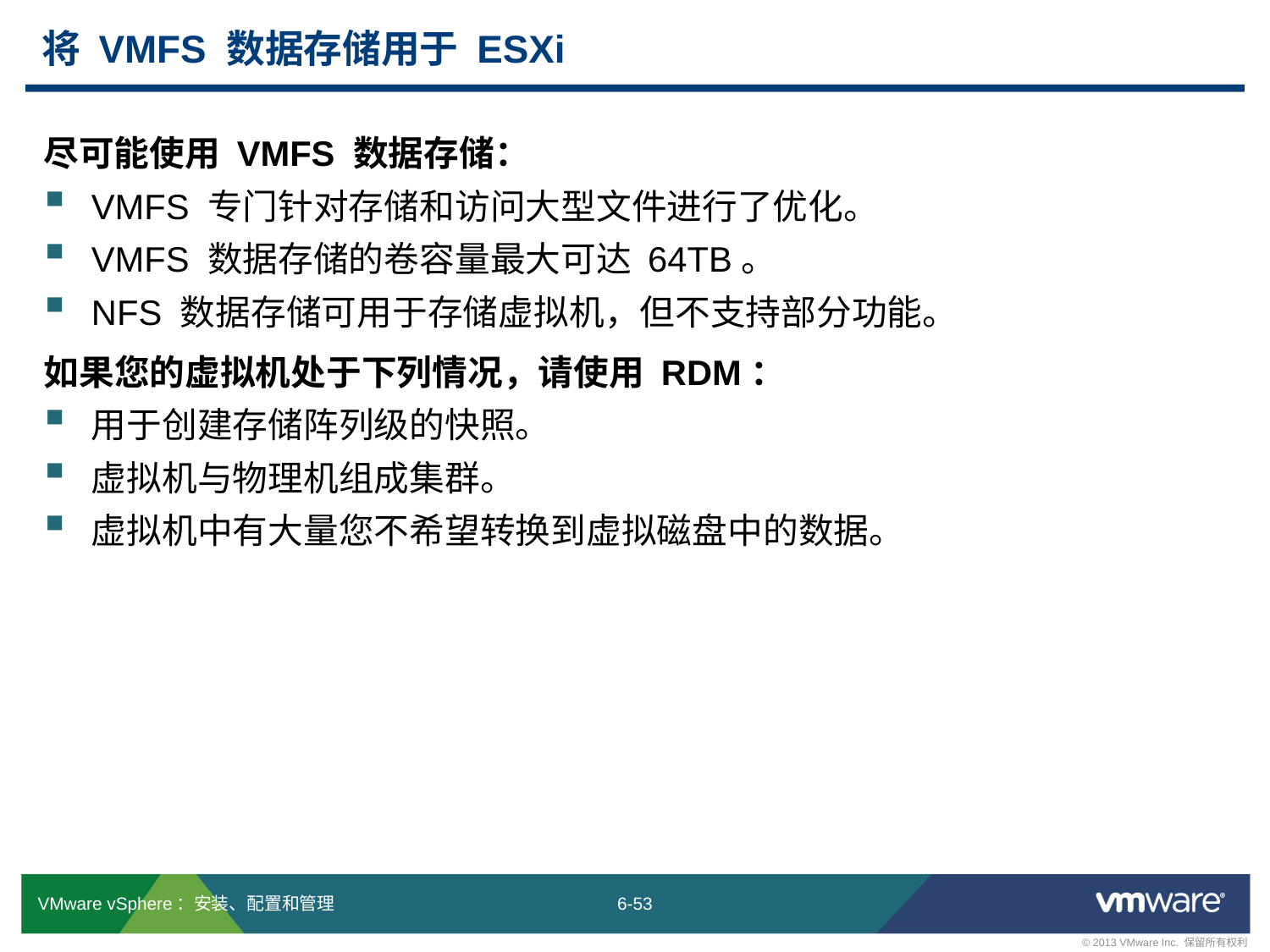

# 将 VMFS 数据存储用于 ESXi
尽可能使用 VMFS 数据存储：
VMFS 专门针对存储和访问大型文件进行了优化。
VMFS 数据存储的卷容量最大可达 64TB。
NFS 数据存储可用于存储虚拟机，但不支持部分功能。
如果您的虚拟机处于下列情况，请使用 RDM：
用于创建存储阵列级的快照。
虚拟机与物理机组成集群。
虚拟机中有大量您不希望转换到虚拟磁盘中的数据。